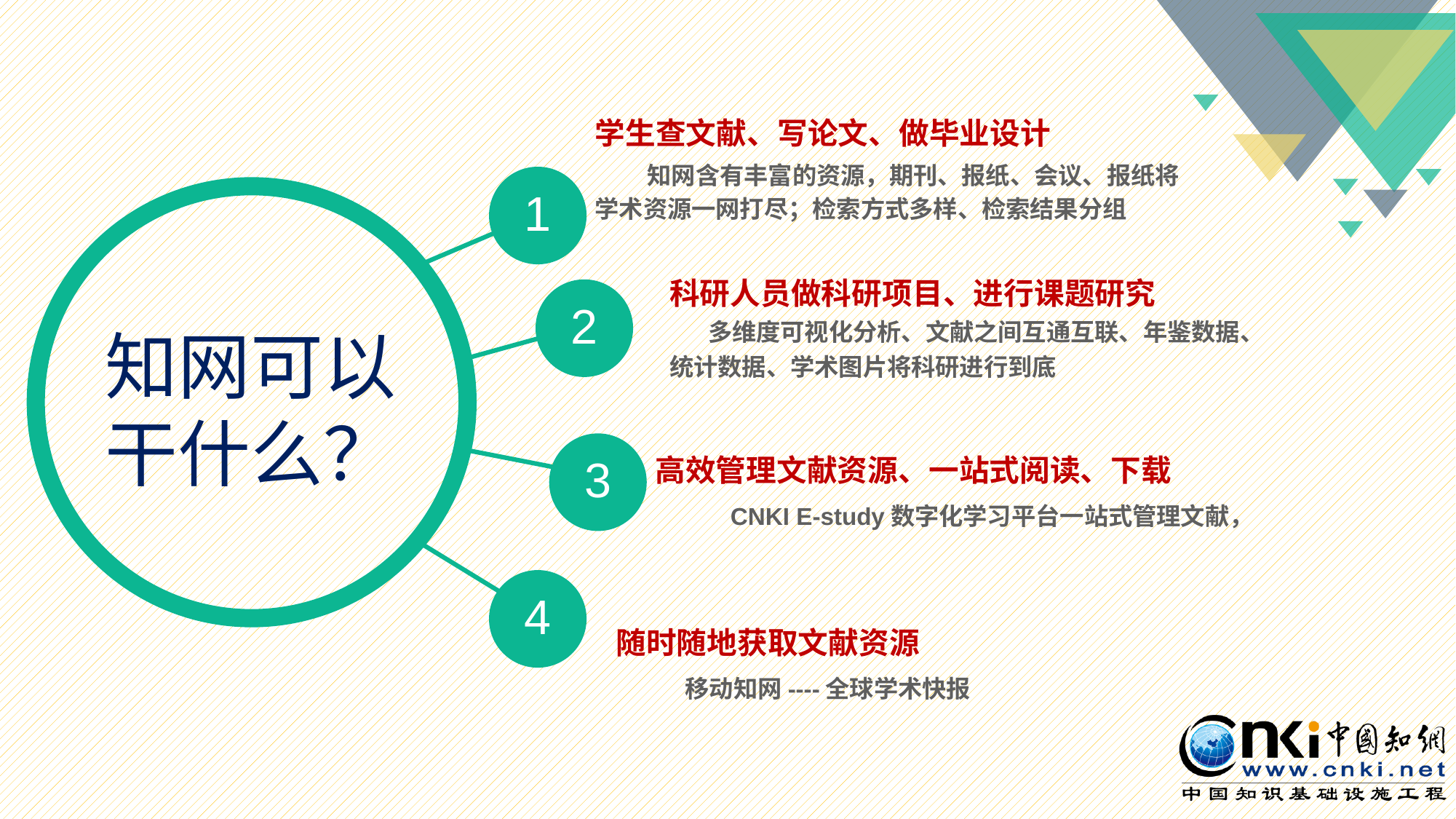

学生查文献、写论文、做毕业设计
        知网含有丰富的资源，期刊、报纸、会议、报纸将学术资源一网打尽；检索方式多样、检索结果分组
1

科研人员做科研项目、进行课题研究
      多维度可视化分析、文献之间互通互联、年鉴数据、统计数据、学术图片将科研进行到底
2
知网可以
干什么？

3
高效管理文献资源、一站式阅读、下载
         CNKI E-study数字化学习平台一站式管理文献，

4
随时随地获取文献资源
         移动知网----全球学术快报